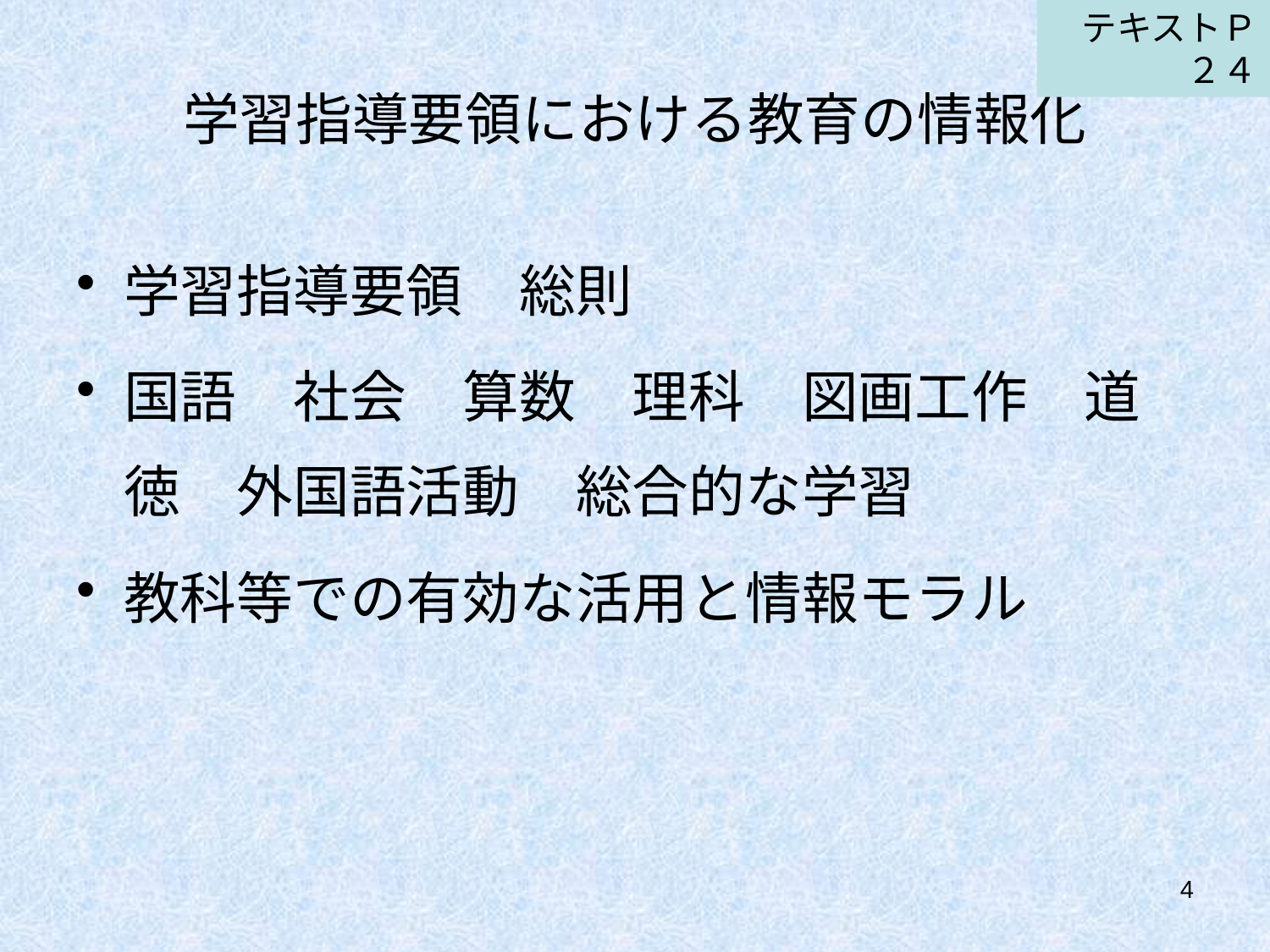

テキストＰ２４
# 学習指導要領における教育の情報化
学習指導要領　総則
国語　社会　算数　理科　図画工作　道徳　外国語活動　総合的な学習
教科等での有効な活用と情報モラル
4